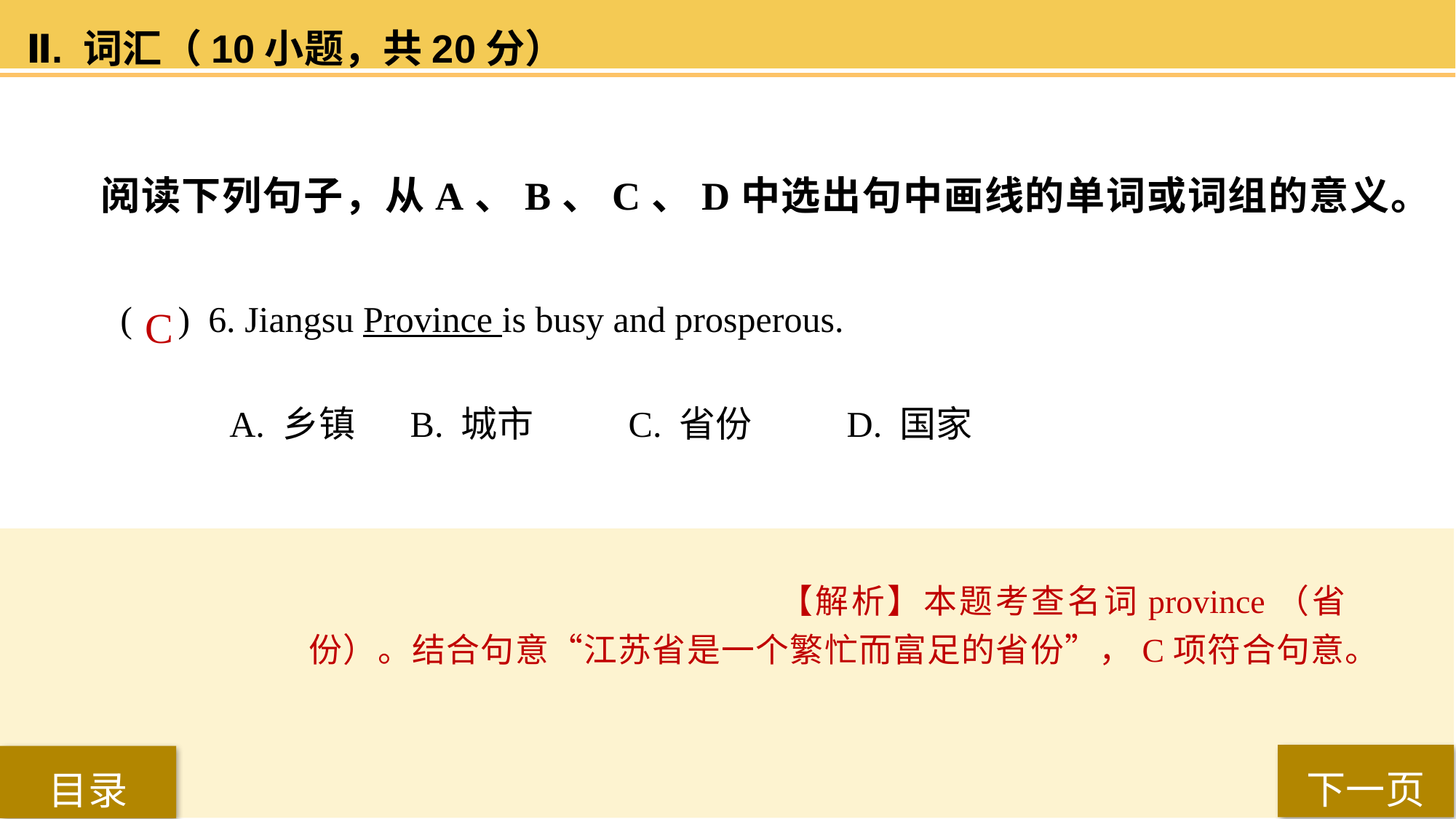

Ⅱ. 词汇（10小题，共20分）
阅读下列句子，从A、B、C、D中选出句中画线的单词或词组的意义。
(     )  6. Jiangsu Province is busy and prosperous.

A. 乡镇	 B. 城市	 C. 省份	 D. 国家
C
【解析】本题考查名词province（省份）。结合句意“江苏省是一个繁忙而富足的省份”，C项符合句意。